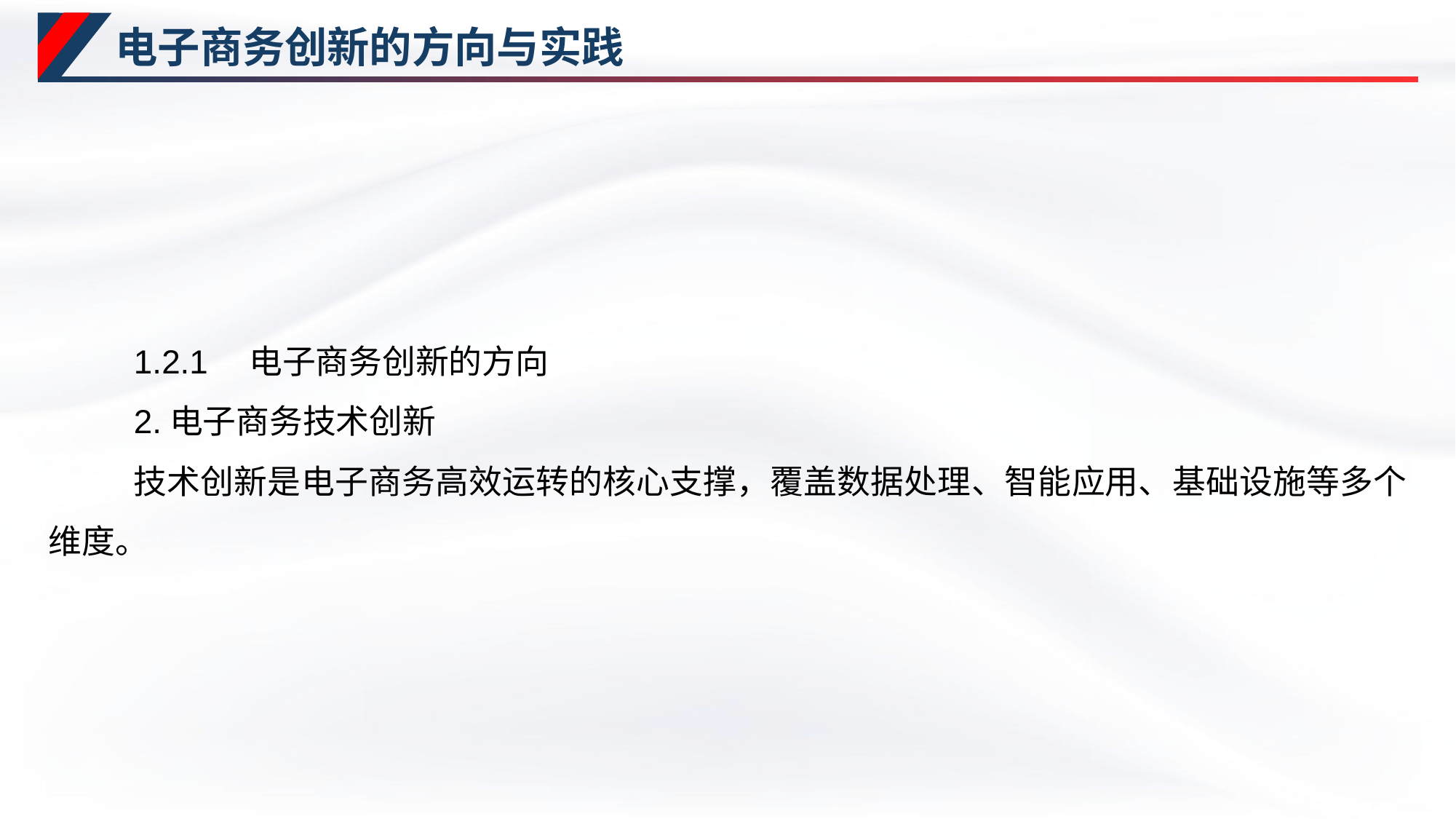

# 电子商务创新的方向与实践
1.2.1　电子商务创新的方向
2.电子商务技术创新
技术创新是电子商务高效运转的核心支撑，覆盖数据处理、智能应用、基础设施等多个维度。